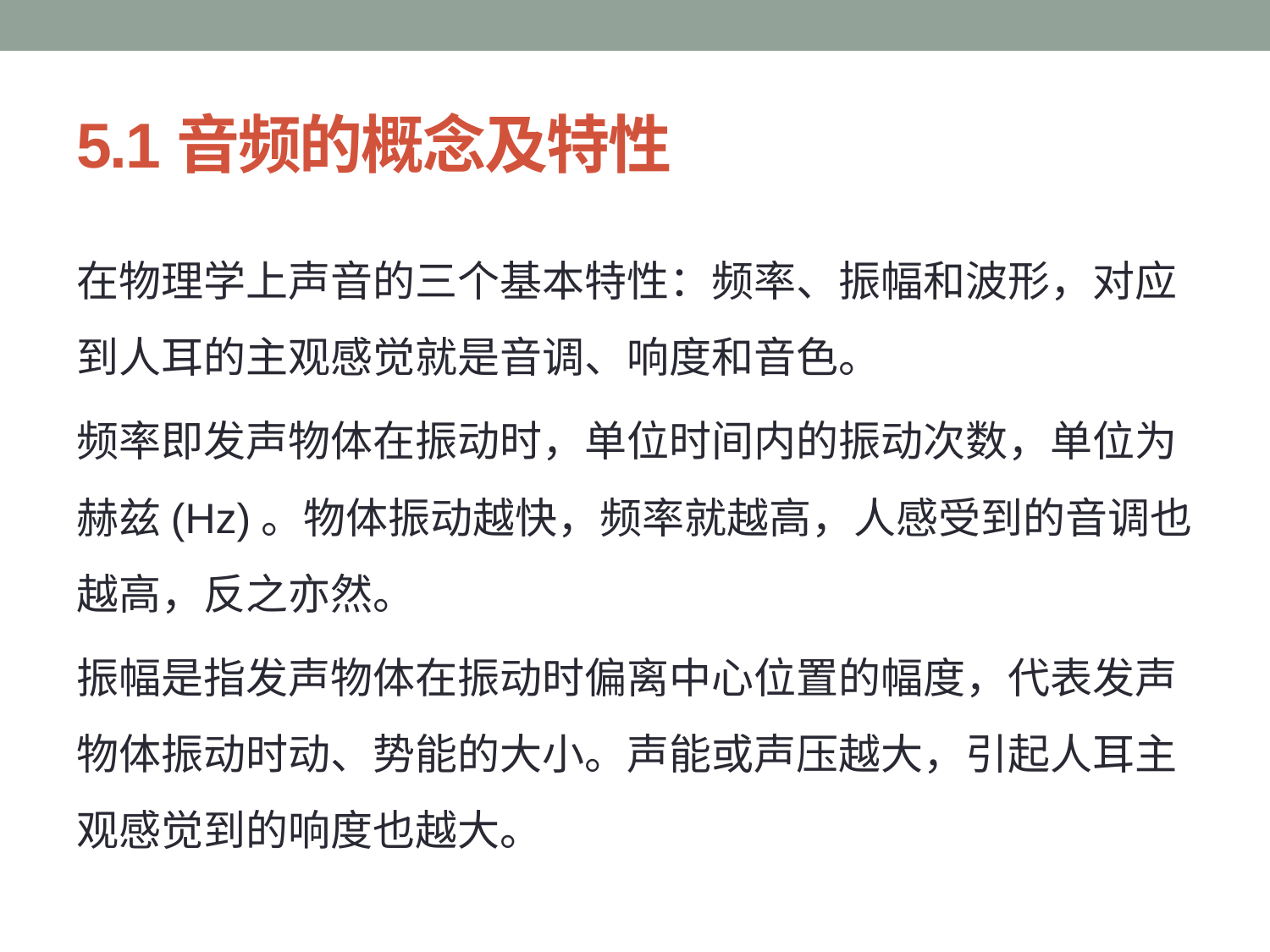

# 5.1音频的概念及特性
在物理学上声音的三个基本特性：频率、振幅和波形，对应到人耳的主观感觉就是音调、响度和音色。
频率即发声物体在振动时，单位时间内的振动次数，单位为赫兹(Hz)。物体振动越快，频率就越高，人感受到的音调也越高，反之亦然。
振幅是指发声物体在振动时偏离中心位置的幅度，代表发声物体振动时动、势能的大小。声能或声压越大，引起人耳主观感觉到的响度也越大。